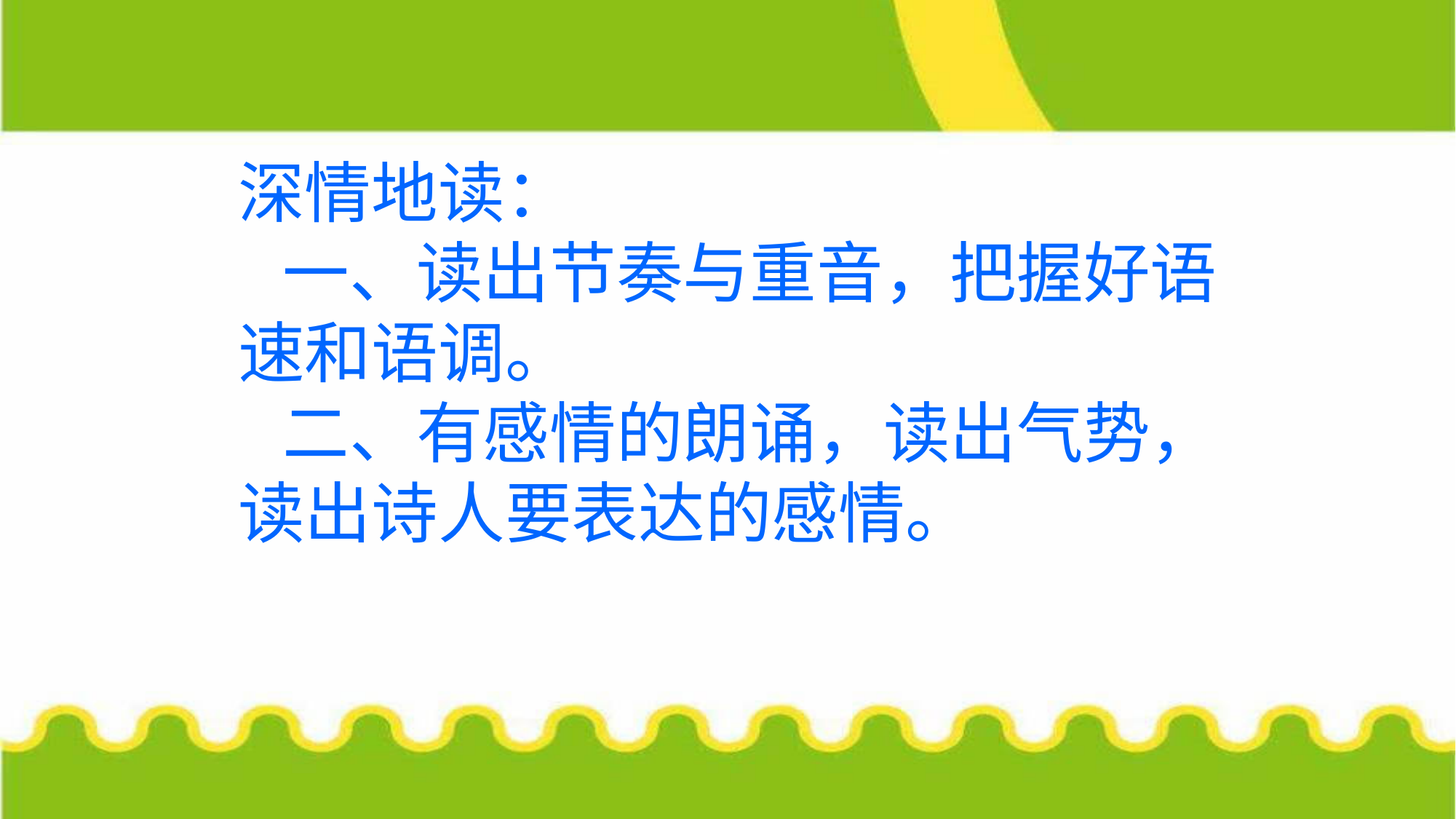

深情地读：
   一、读出节奏与重音，把握好语
速和语调。
   二、有感情的朗诵，读出气势，读出诗人要表达的感情。